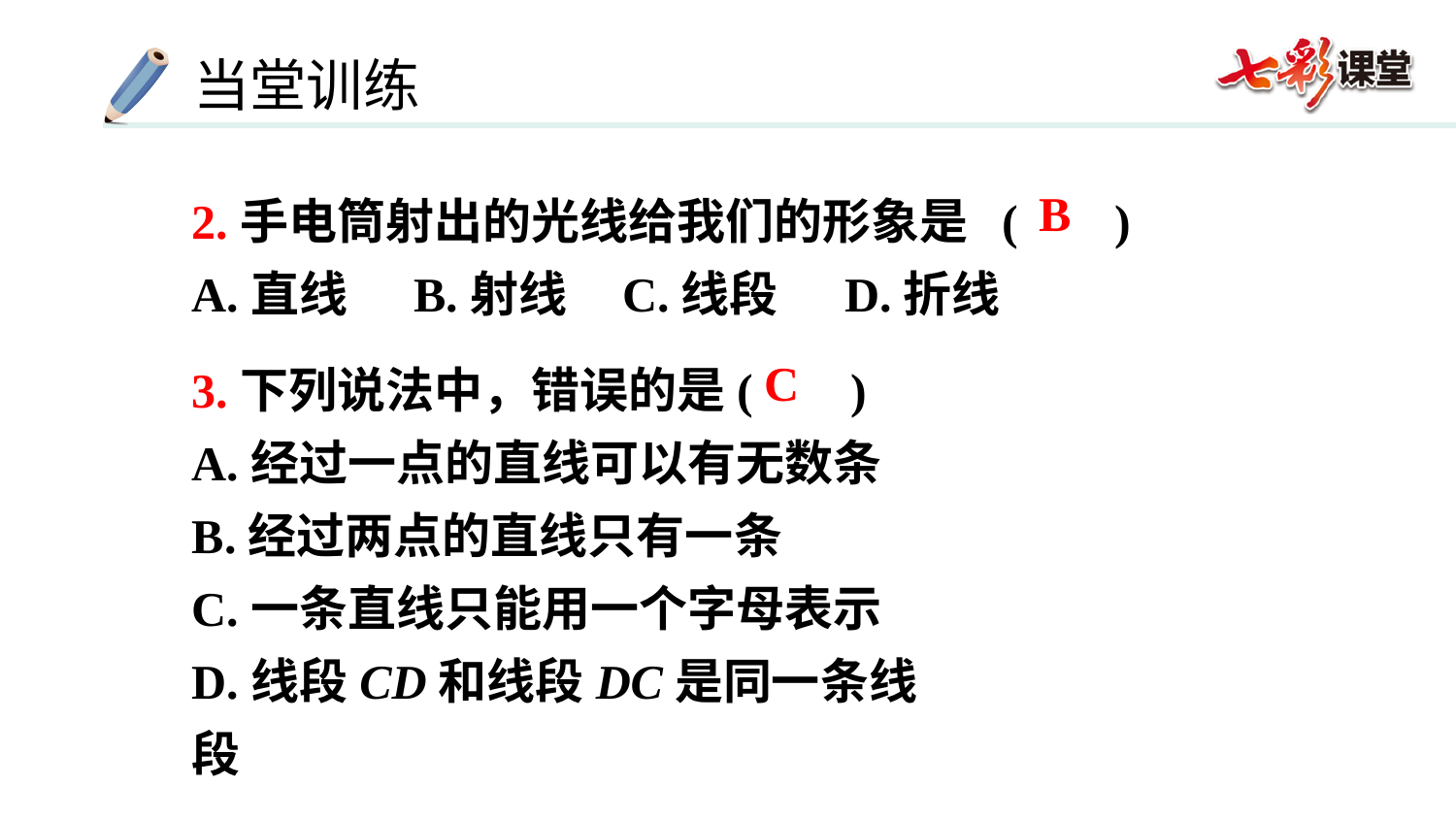

2.手电筒射出的光线给我们的形象是  (        )
A.直线     B.射线    C.线段     D.折线
B
3.下列说法中，错误的是(        )
A.经过一点的直线可以有无数条
B.经过两点的直线只有一条
C.一条直线只能用一个字母表示
D.线段CD和线段DC是同一条线段
C